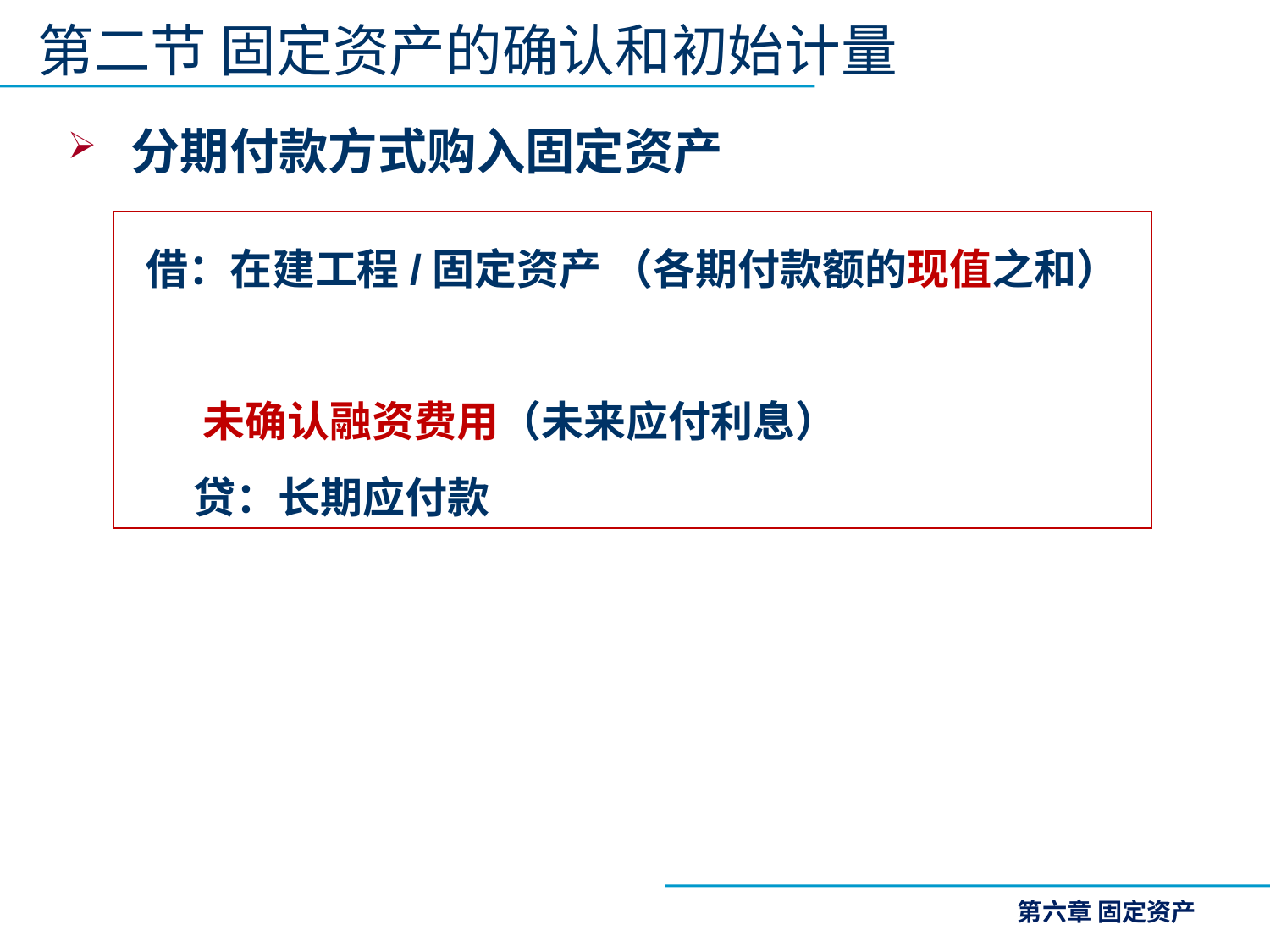

第二节 固定资产的确认和初始计量
分期付款方式购入固定资产

 借：在建工程/固定资产 （各期付款额的现值之和）
       未确认融资费用（未来应付利息）
      贷：长期应付款